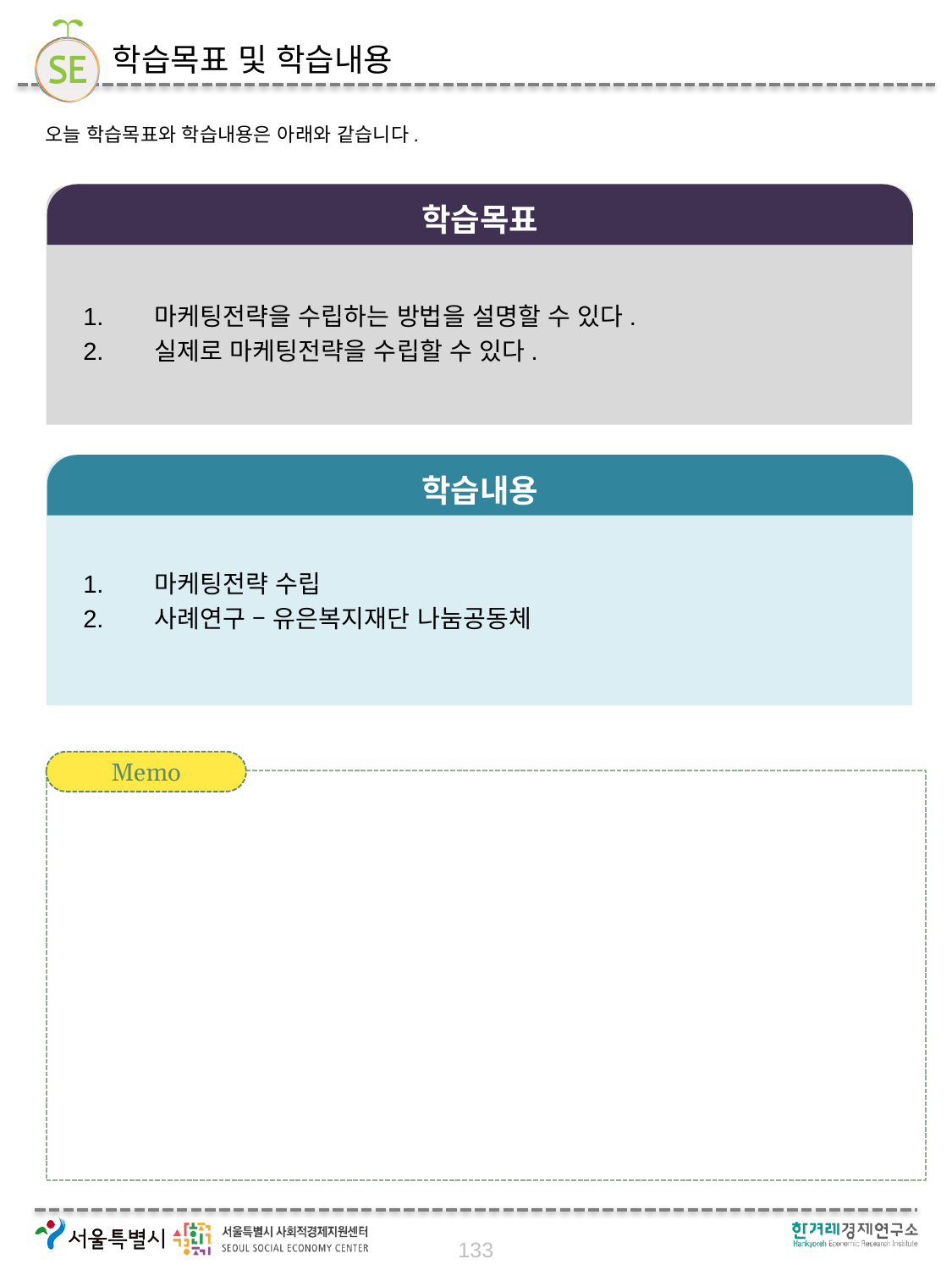

# 학습목표 및 학습내용
오늘 학습목표와 학습내용은 아래와 같습니다.
학습목표

마케팅전략을 수립하는 방법을 설명할 수 있다.
실제로 마케팅전략을 수립할 수 있다.
학습내용

마케팅전략 수립
사례연구 – 유은복지재단 나눔공동체
Memo

133